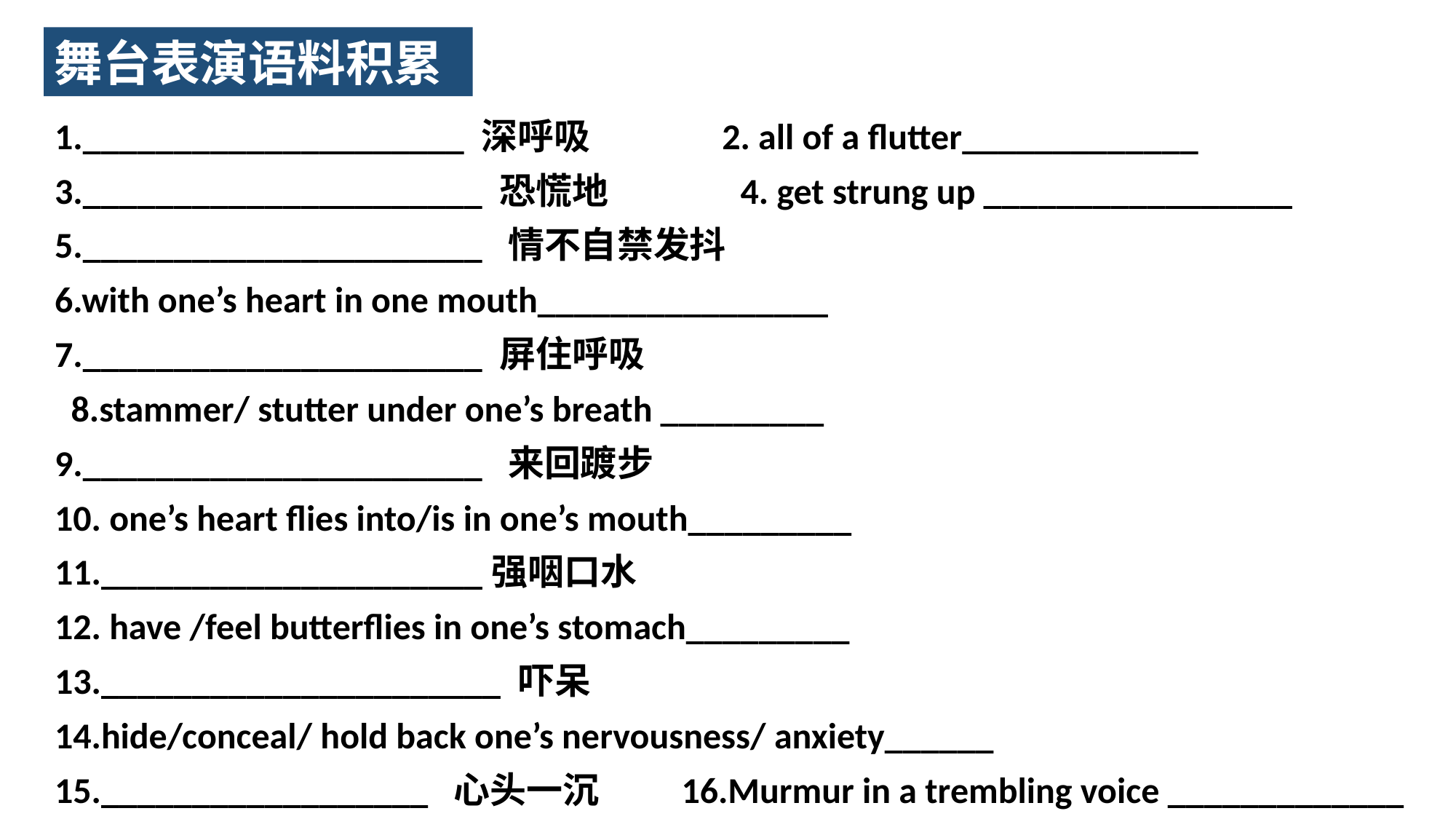

舞台表演语料积累
1._____________________ 深呼吸               2. all of a flutter_____________
3.______________________ 恐慌地               4. get strung up _________________
5.______________________  情不自禁发抖
6.with one’s heart in one mouth________________
7.______________________ 屏住呼吸
  8.stammer/ stutter under one’s breath _________
9.______________________  来回踱步
10. one’s heart flies into/is in one’s mouth_________
11._____________________强咽口水
12. have /feel butterflies in one’s stomach_________
13.______________________ 吓呆
14.hide/conceal/ hold back one’s nervousness/ anxiety______
15.__________________  心头一沉         16.Murmur in a trembling voice _____________